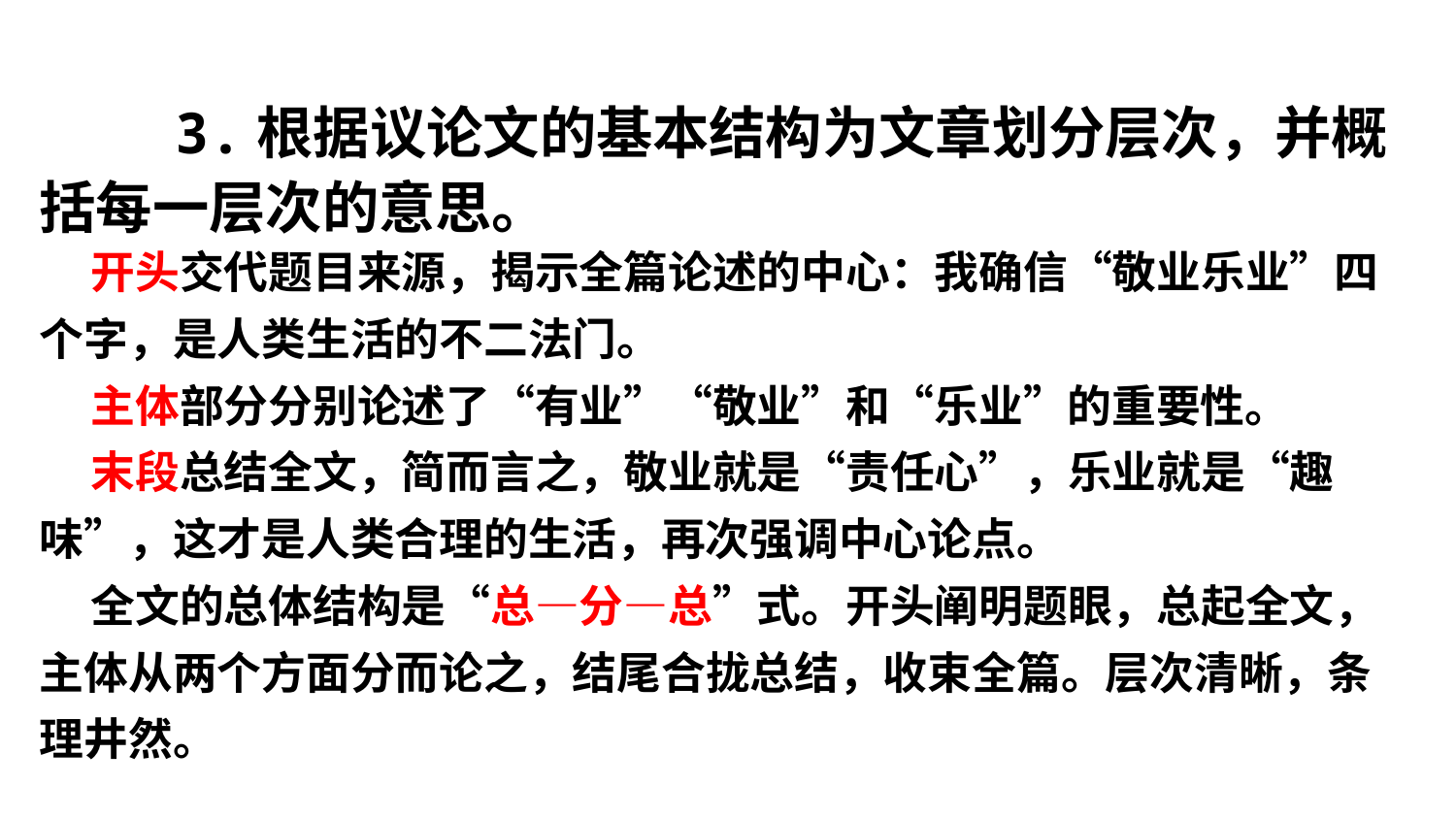

3.根据议论文的基本结构为文章划分层次，并概括每一层次的意思。
    开头交代题目来源，揭示全篇论述的中心：我确信“敬业乐业”四个字，是人类生活的不二法门。
    主体部分分别论述了“有业”“敬业”和“乐业”的重要性。
    末段总结全文，简而言之，敬业就是“责任心”，乐业就是“趣味”，这才是人类合理的生活，再次强调中心论点。
    全文的总体结构是“总—分—总”式。开头阐明题眼，总起全文，主体从两个方面分而论之，结尾合拢总结，收束全篇。层次清晰，条理井然。